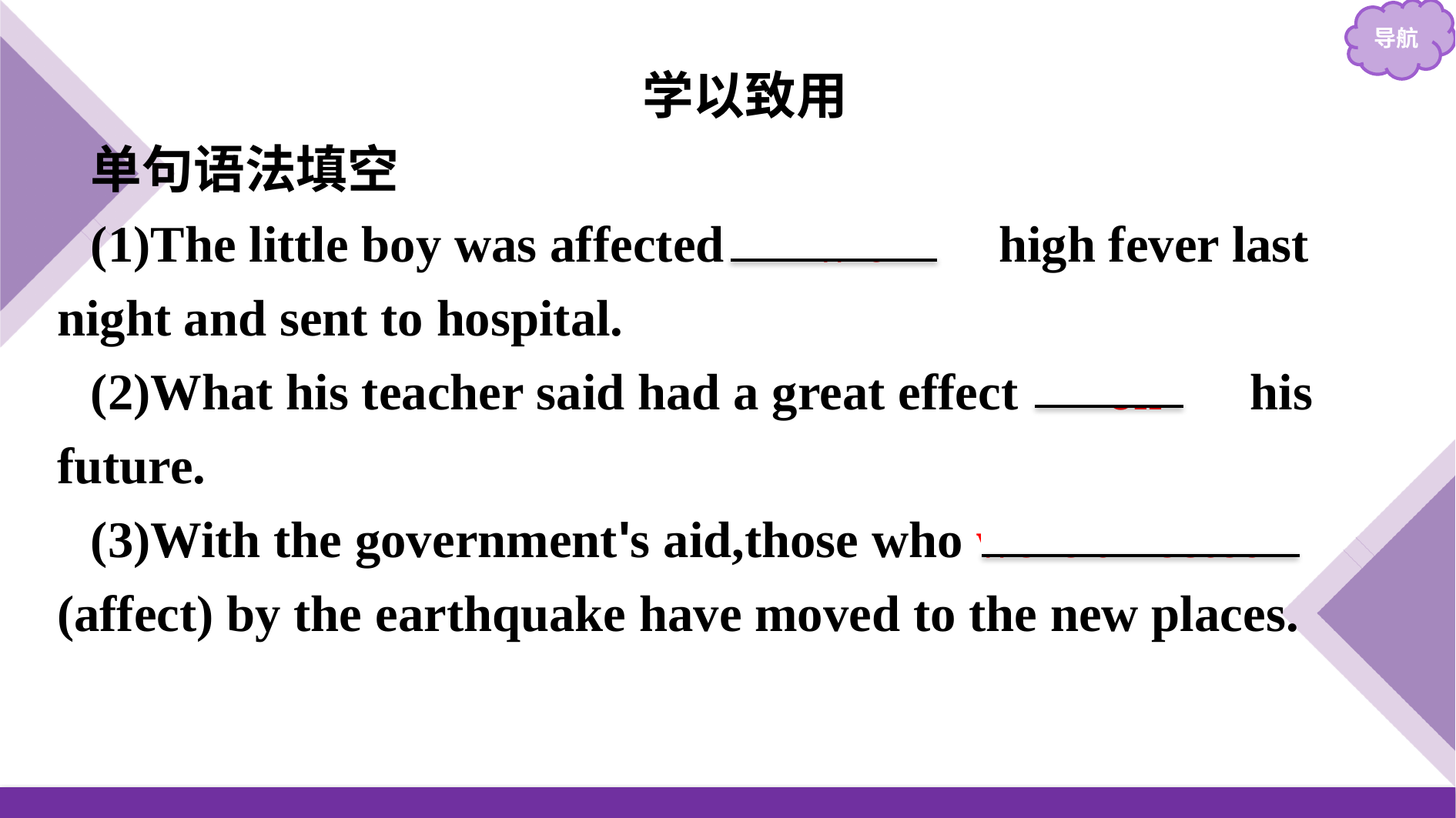

学以致用
单句语法填空
(1)The little boy was affected 　with　 high fever last night and sent to hospital.
(2)What his teacher said had a great effect 　on　 his future.
(3)With the government's aid,those who were affected (affect) by the earthquake have moved to the new places.